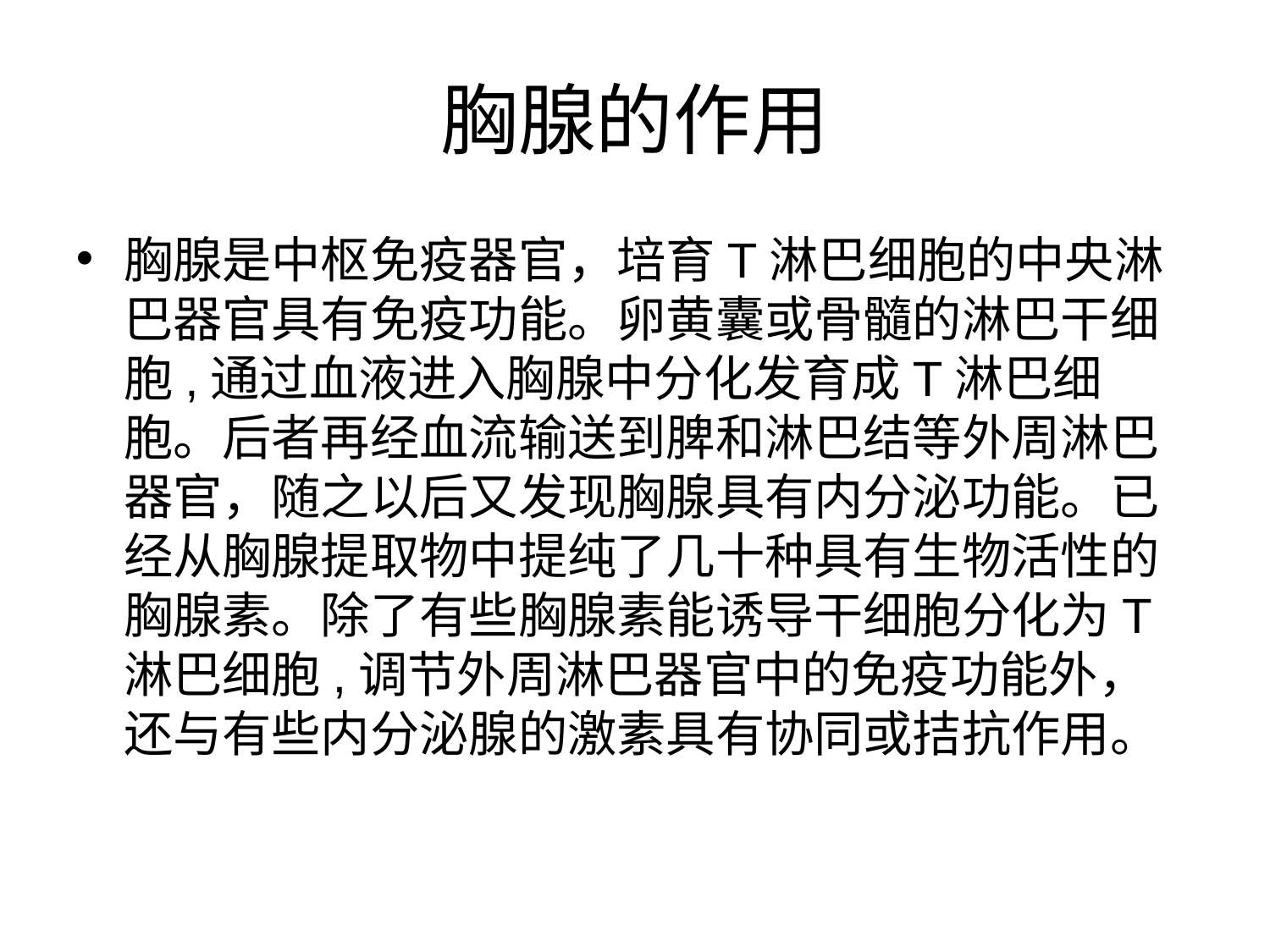

# 胸腺的作用
胸腺是中枢免疫器官，培育T淋巴细胞的中央淋巴器官具有免疫功能。卵黄囊或骨髓的淋巴干细胞,通过血液进入胸腺中分化发育成T淋巴细胞。后者再经血流输送到脾和淋巴结等外周淋巴器官，随之以后又发现胸腺具有内分泌功能。已经从胸腺提取物中提纯了几十种具有生物活性的胸腺素。除了有些胸腺素能诱导干细胞分化为T淋巴细胞,调节外周淋巴器官中的免疫功能外，还与有些内分泌腺的激素具有协同或拮抗作用。